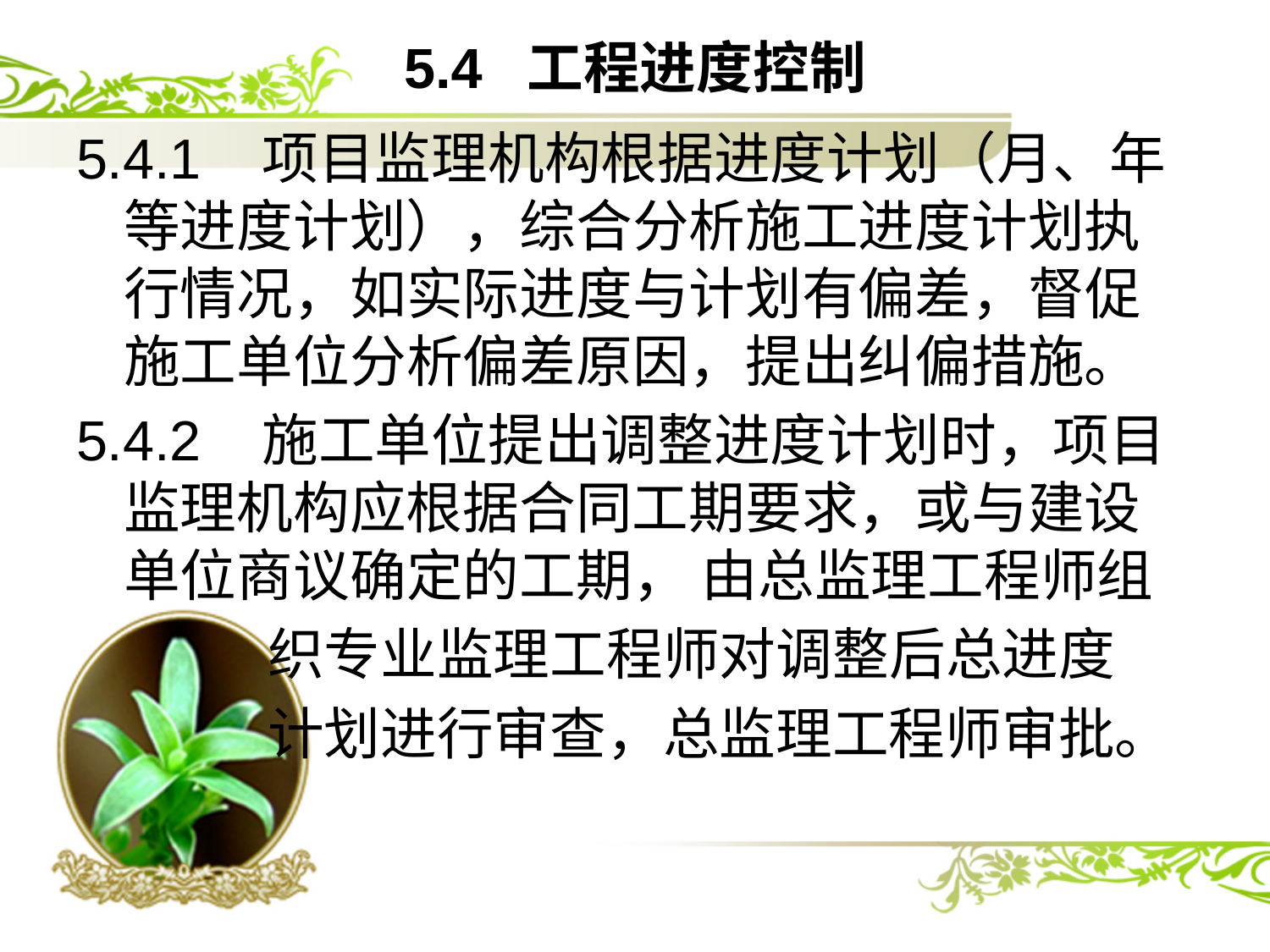

# 5.4  工程进度控制
5.4.1   项目监理机构根据进度计划（月、年等进度计划），综合分析施工进度计划执行情况，如实际进度与计划有偏差，督促施工单位分析偏差原因，提出纠偏措施。
5.4.2   施工单位提出调整进度计划时，项目监理机构应根据合同工期要求，或与建设单位商议确定的工期， 由总监理工程师组
              织专业监理工程师对调整后总进度
              计划进行审查，总监理工程师审批。